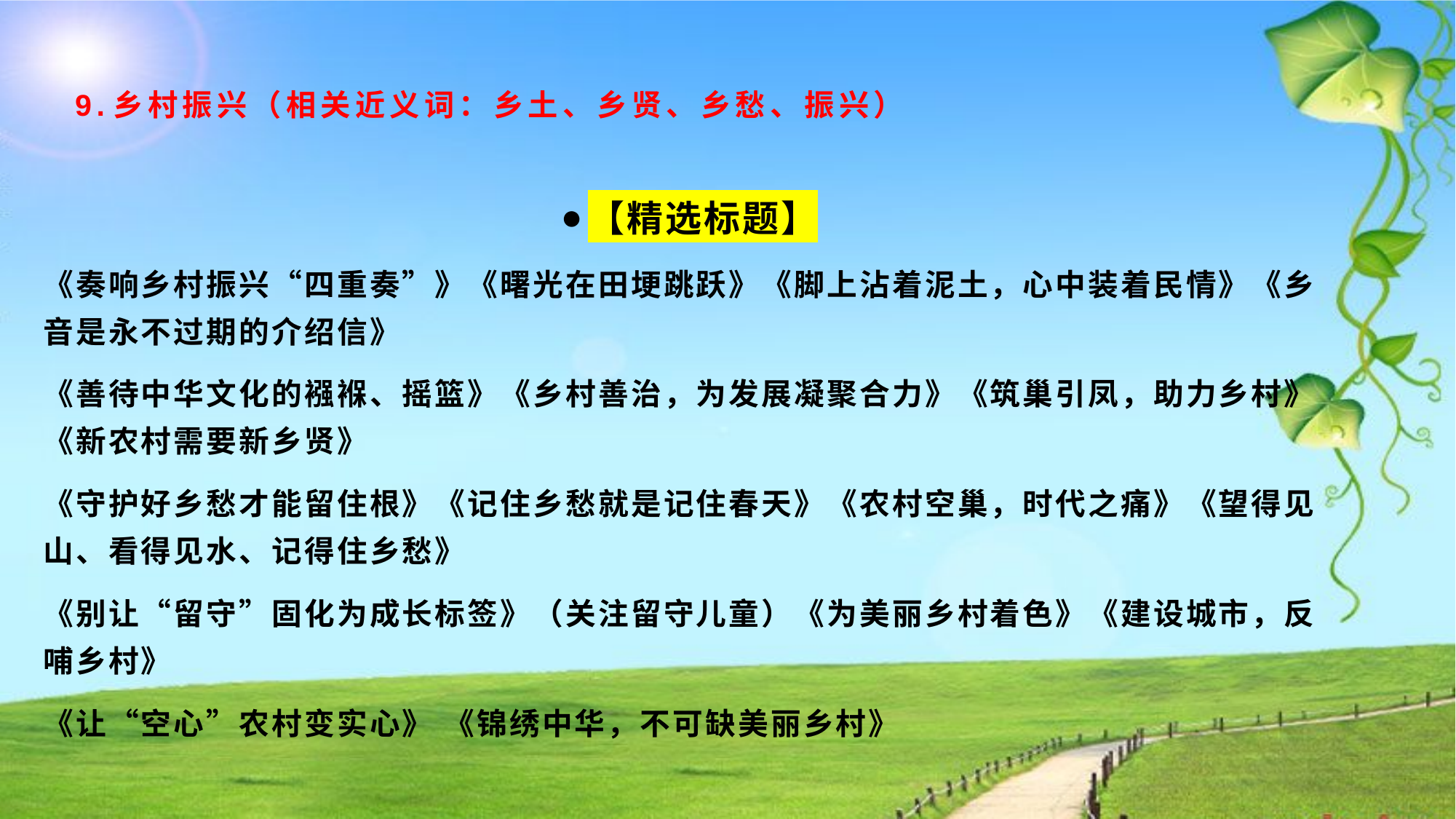

# 9.乡村振兴（相关近义词：乡土、乡贤、乡愁、振兴）
【精选标题】
《奏响乡村振兴“四重奏”》《曙光在田埂跳跃》《脚上沾着泥土，心中装着民情》《乡音是永不过期的介绍信》
《善待中华文化的襁褓、摇篮》《乡村善治，为发展凝聚合力》《筑巢引凤，助力乡村》《新农村需要新乡贤》
《守护好乡愁才能留住根》《记住乡愁就是记住春天》《农村空巢，时代之痛》《望得见山、看得见水、记得住乡愁》
《别让“留守”固化为成长标签》（关注留守儿童）《为美丽乡村着色》《建设城市，反哺乡村》
《让“空心”农村变实心》 《锦绣中华，不可缺美丽乡村》